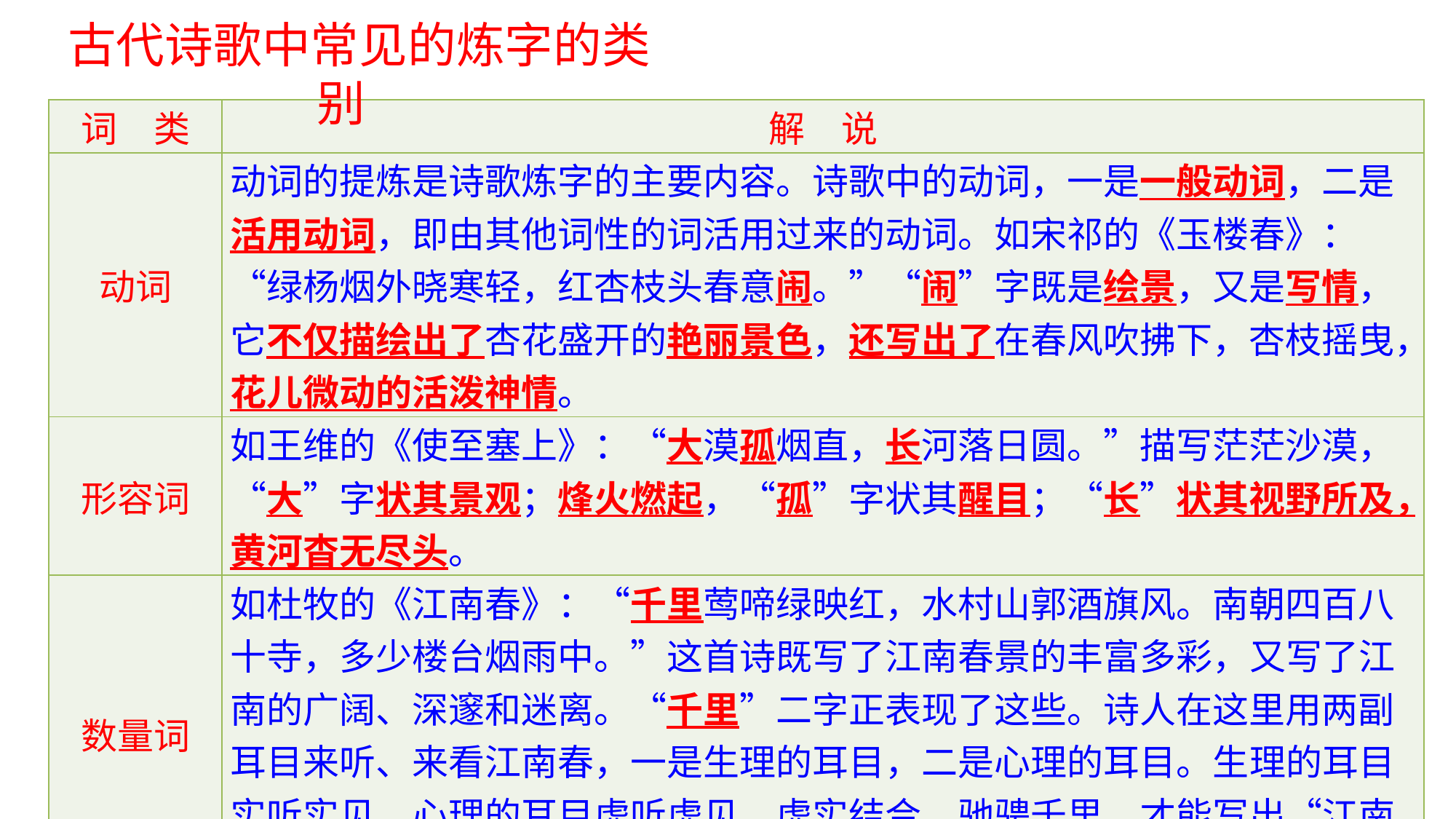

古代诗歌中常见的炼字的类别
| 词　类 | 解　说 |
| --- | --- |
| 动词 | 动词的提炼是诗歌炼字的主要内容。诗歌中的动词，一是一般动词，二是活用动词，即由其他词性的词活用过来的动词。如宋祁的《玉楼春》：“绿杨烟外晓寒轻，红杏枝头春意闹。”“闹”字既是绘景，又是写情，它不仅描绘出了杏花盛开的艳丽景色，还写出了在春风吹拂下，杏枝摇曳，花儿微动的活泼神情。 |
| 形容词 | 如王维的《使至塞上》：“大漠孤烟直，长河落日圆。”描写茫茫沙漠，“大”字状其景观；烽火燃起，“孤”字状其醒目；“长”状其视野所及，黄河杳无尽头。 |
| 数量词 | 如杜牧的《江南春》：“千里莺啼绿映红，水村山郭酒旗风。南朝四百八十寺，多少楼台烟雨中。”这首诗既写了江南春景的丰富多彩，又写了江南的广阔、深邃和迷离。“千里”二字正表现了这些。诗人在这里用两副耳目来听、来看江南春，一是生理的耳目，二是心理的耳目。生理的耳目实听实见，心理的耳目虚听虚见，虚实结合，驰骋千里，才能写出“江南春”。 |